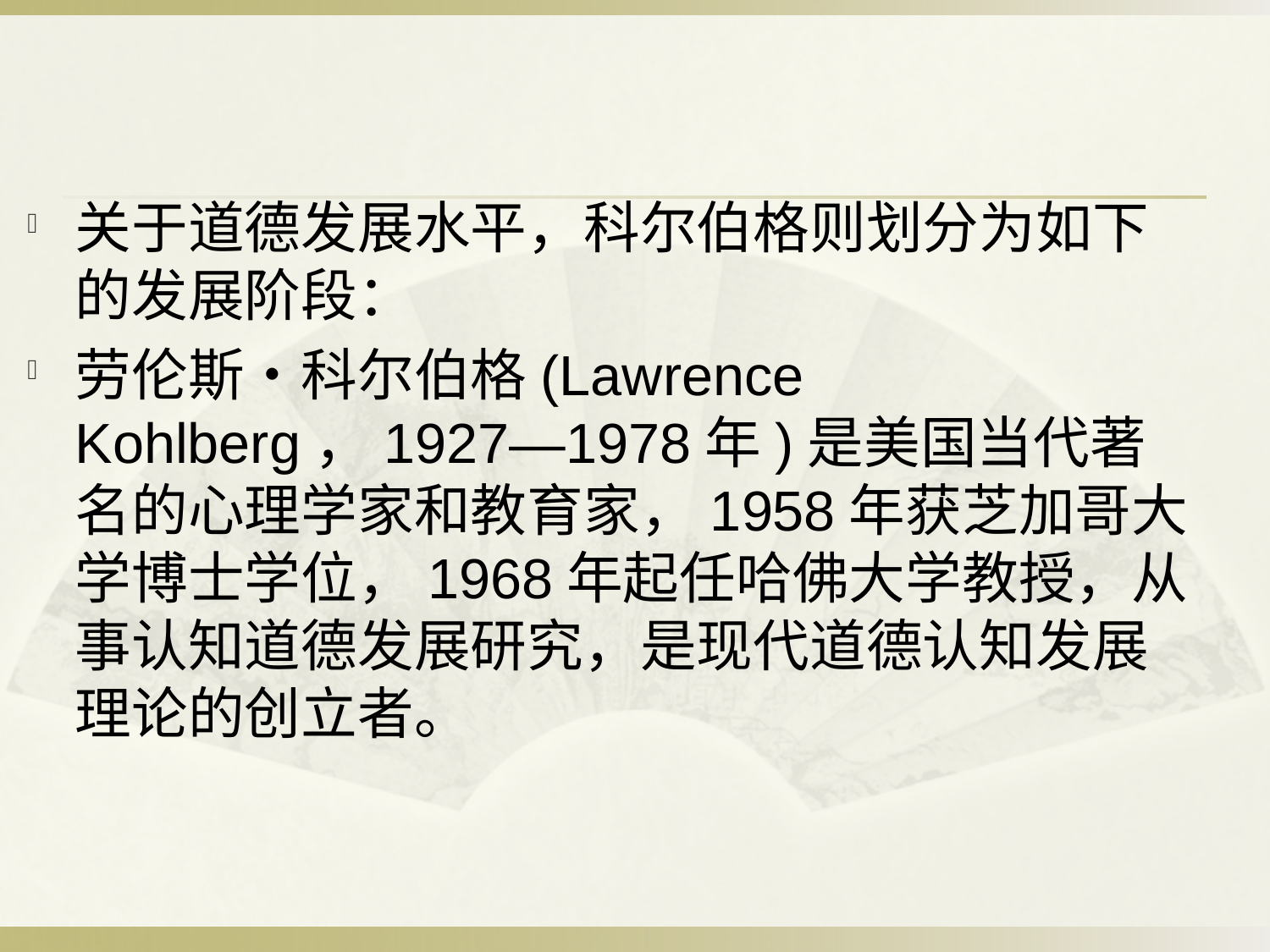

#
关于道德发展水平，科尔伯格则划分为如下的发展阶段：
劳伦斯•科尔伯格(Lawrence Kohlberg，1927—1978年)是美国当代著名的心理学家和教育家，1958年获芝加哥大学博士学位，1968年起任哈佛大学教授，从事认知道德发展研究，是现代道德认知发展理论的创立者。